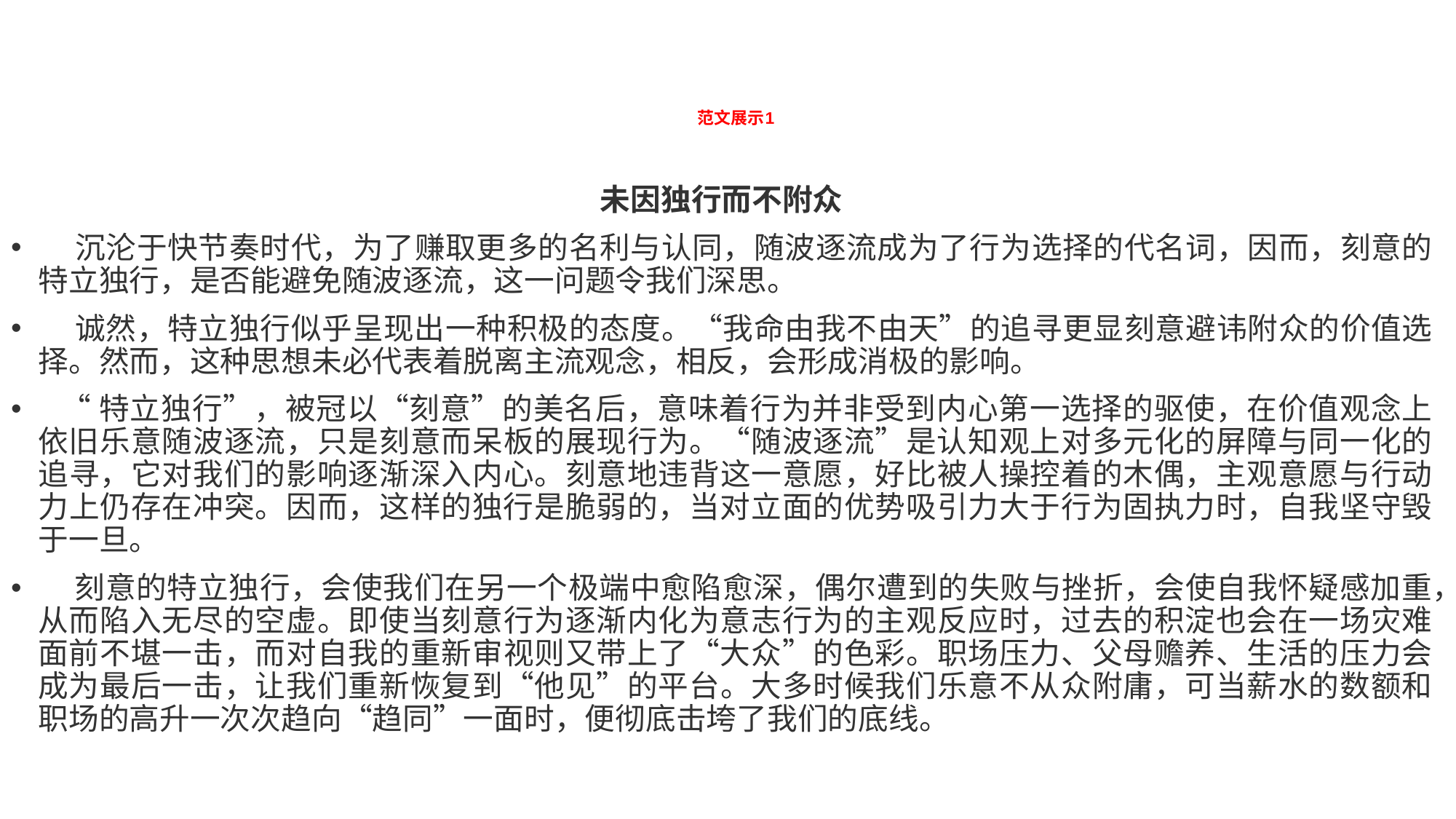

# 范文展示1
未因独行而不附众
    沉沦于快节奏时代，为了赚取更多的名利与认同，随波逐流成为了行为选择的代名词，因而，刻意的特立独行，是否能避免随波逐流，这一问题令我们深思。
    诚然，特立独行似乎呈现出一种积极的态度。“我命由我不由天”的追寻更显刻意避讳附众的价值选择。然而，这种思想未必代表着脱离主流观念，相反，会形成消极的影响。
   “特立独行”，被冠以“刻意”的美名后，意味着行为并非受到内心第一选择的驱使，在价值观念上依旧乐意随波逐流，只是刻意而呆板的展现行为。“随波逐流”是认知观上对多元化的屏障与同一化的追寻，它对我们的影响逐渐深入内心。刻意地违背这一意愿，好比被人操控着的木偶，主观意愿与行动力上仍存在冲突。因而，这样的独行是脆弱的，当对立面的优势吸引力大于行为固执力时，自我坚守毁于一旦。
    刻意的特立独行，会使我们在另一个极端中愈陷愈深，偶尔遭到的失败与挫折，会使自我怀疑感加重，从而陷入无尽的空虚。即使当刻意行为逐渐内化为意志行为的主观反应时，过去的积淀也会在一场灾难面前不堪一击，而对自我的重新审视则又带上了“大众”的色彩。职场压力、父母赡养、生活的压力会成为最后一击，让我们重新恢复到“他见”的平台。大多时候我们乐意不从众附庸，可当薪水的数额和职场的高升一次次趋向“趋同”一面时，便彻底击垮了我们的底线。